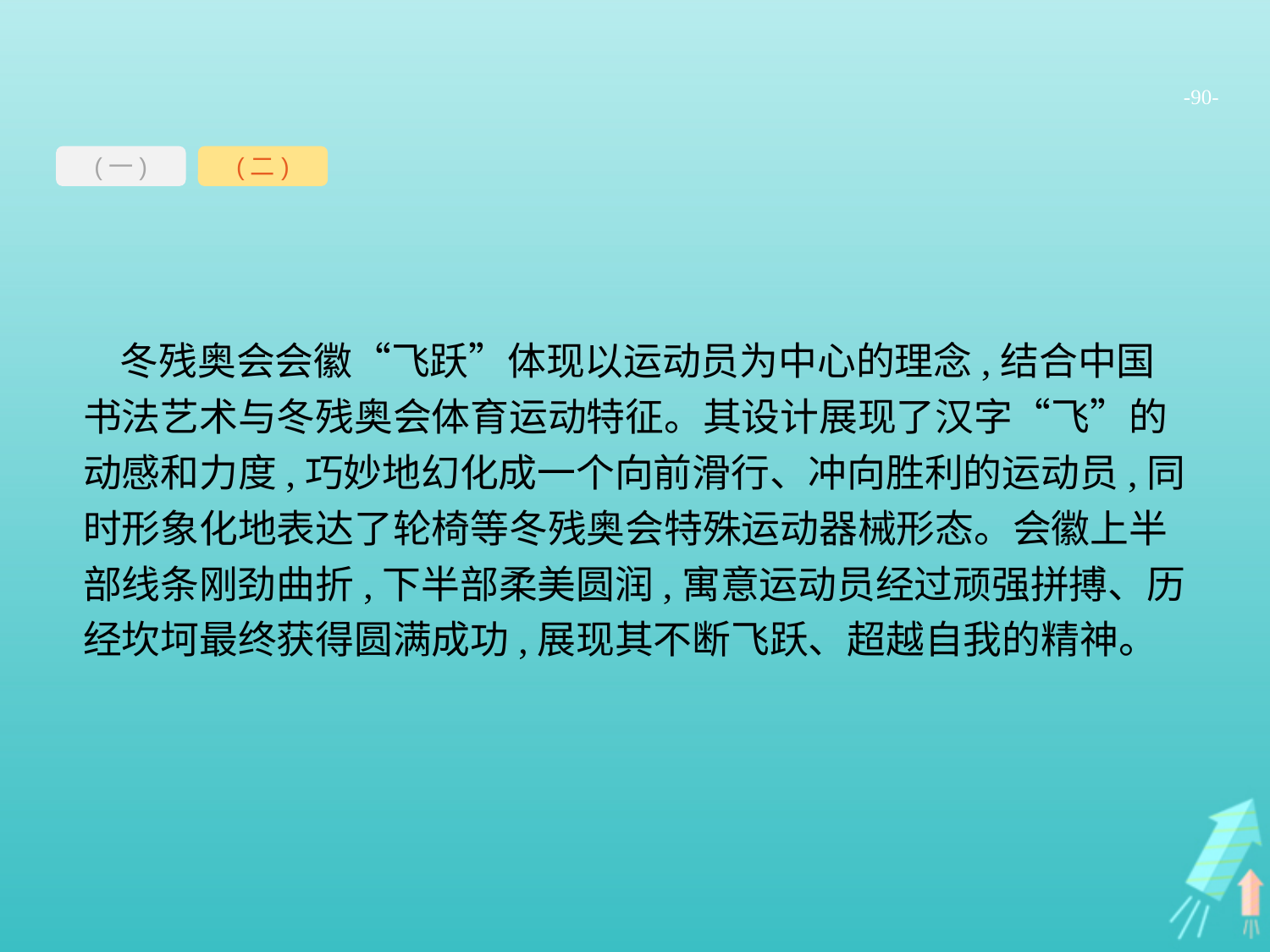

-90-
(一)
(二)
冬残奥会会徽“飞跃”体现以运动员为中心的理念,结合中国书法艺术与冬残奥会体育运动特征。其设计展现了汉字“飞”的动感和力度,巧妙地幻化成一个向前滑行、冲向胜利的运动员,同时形象化地表达了轮椅等冬残奥会特殊运动器械形态。会徽上半部线条刚劲曲折,下半部柔美圆润,寓意运动员经过顽强拼搏、历经坎坷最终获得圆满成功,展现其不断飞跃、超越自我的精神。